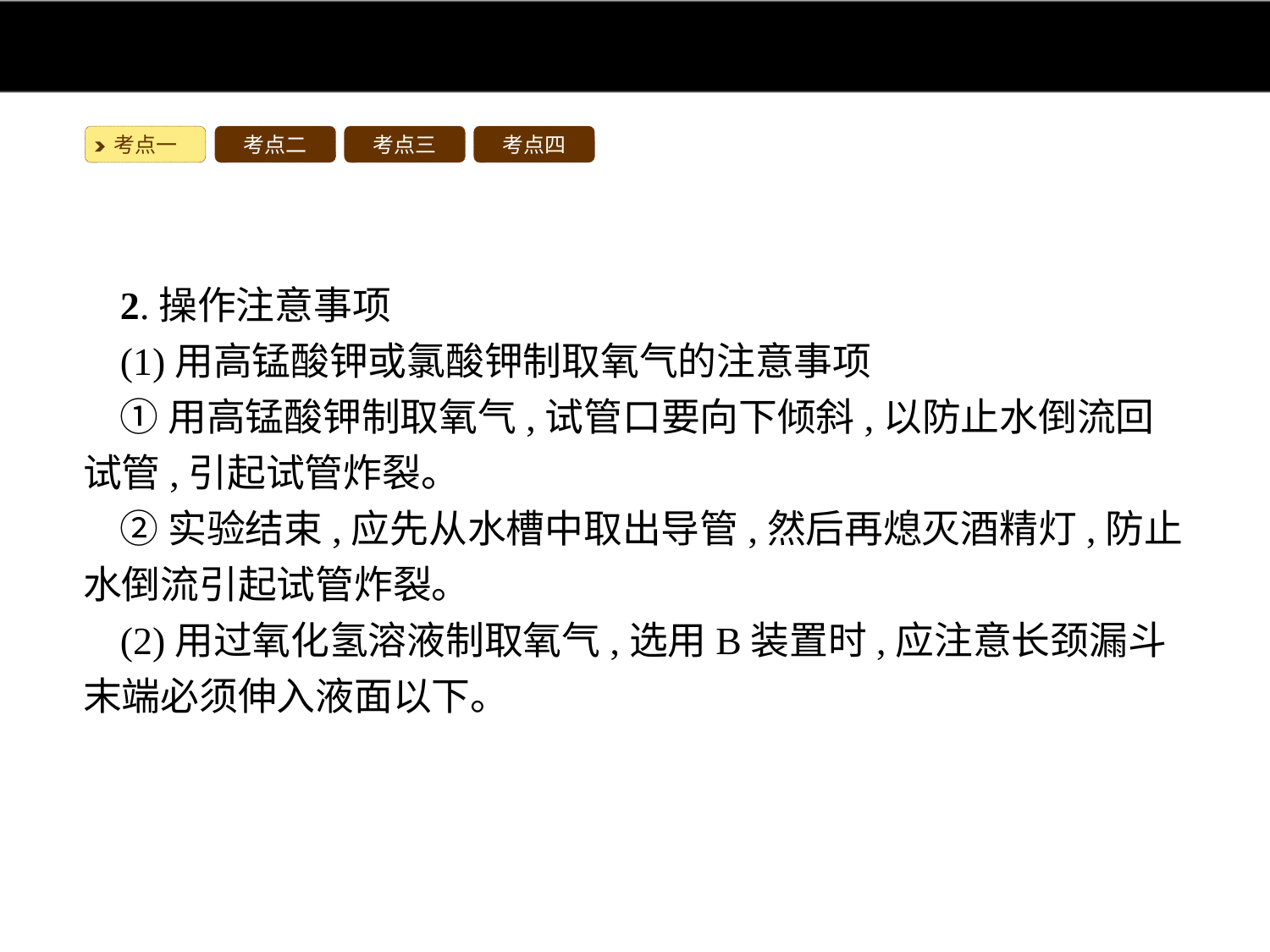

考点一
考点二
考点三
考点四

2.操作注意事项
(1)用高锰酸钾或氯酸钾制取氧气的注意事项
①用高锰酸钾制取氧气,试管口要向下倾斜,以防止水倒流回试管,引起试管炸裂。
②实验结束,应先从水槽中取出导管,然后再熄灭酒精灯,防止水倒流引起试管炸裂。
(2)用过氧化氢溶液制取氧气,选用B装置时,应注意长颈漏斗末端必须伸入液面以下。